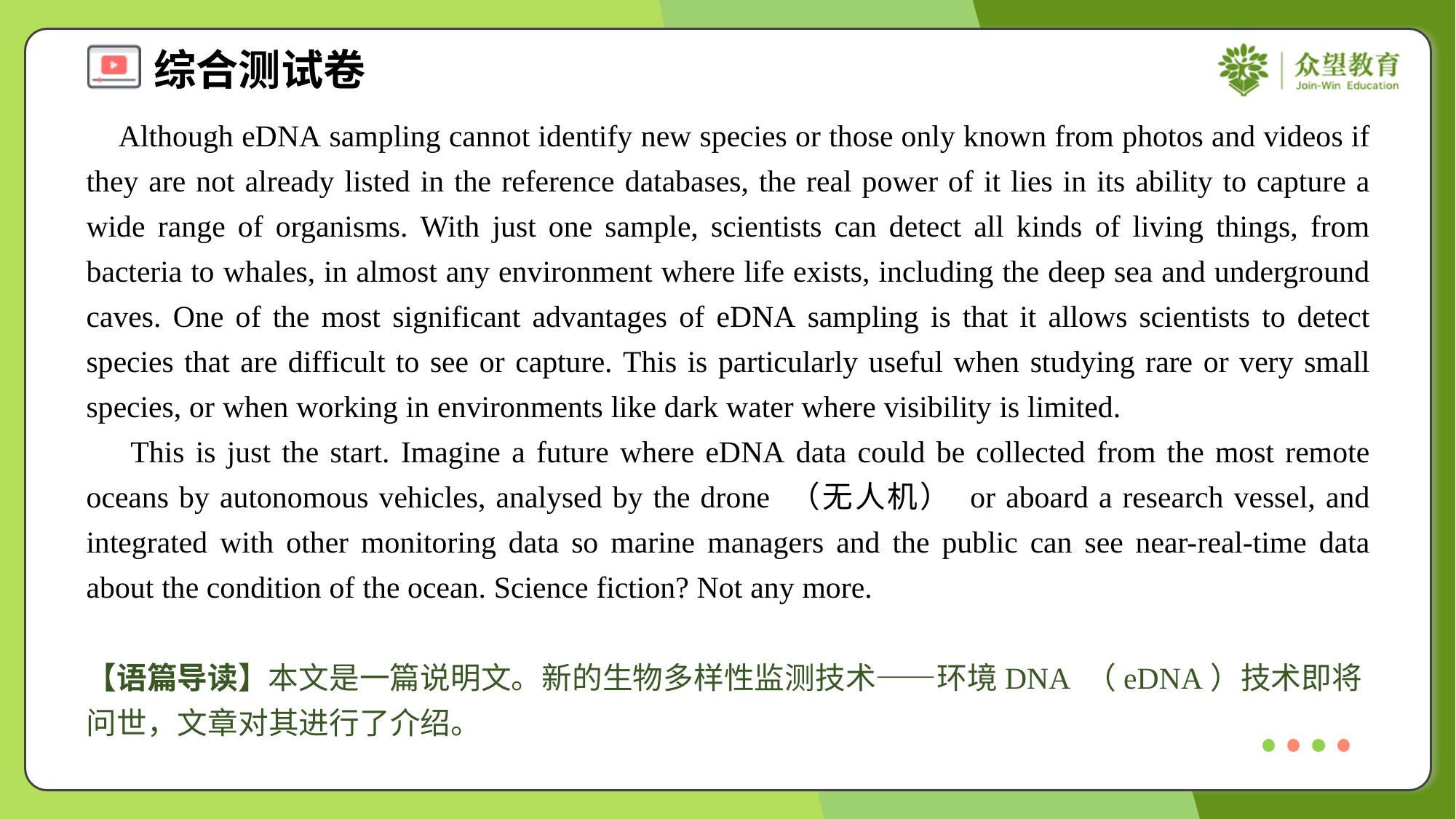

Although eDNA sampling cannot identify new species or those only known from photos and videos if they are not already listed in the reference databases, the real power of it lies in its ability to capture a wide range of organisms. With just one sample, scientists can detect all kinds of living things, from bacteria to whales, in almost any environment where life exists, including the deep sea and underground caves. One of the most significant advantages of eDNA sampling is that it allows scientists to detect species that are difficult to see or capture. This is particularly useful when studying rare or very small species, or when working in environments like dark water where visibility is limited.
    This is just the start. Imagine a future where eDNA data could be collected from the most remote oceans by autonomous vehicles, analysed by the drone （无人机） or aboard a research vessel, and integrated with other monitoring data so marine managers and the public can see near-real-time data about the condition of the ocean. Science fiction? Not any more.
【语篇导读】本文是一篇说明文。新的生物多样性监测技术——环境DNA （eDNA）技术即将问世，文章对其进行了介绍。